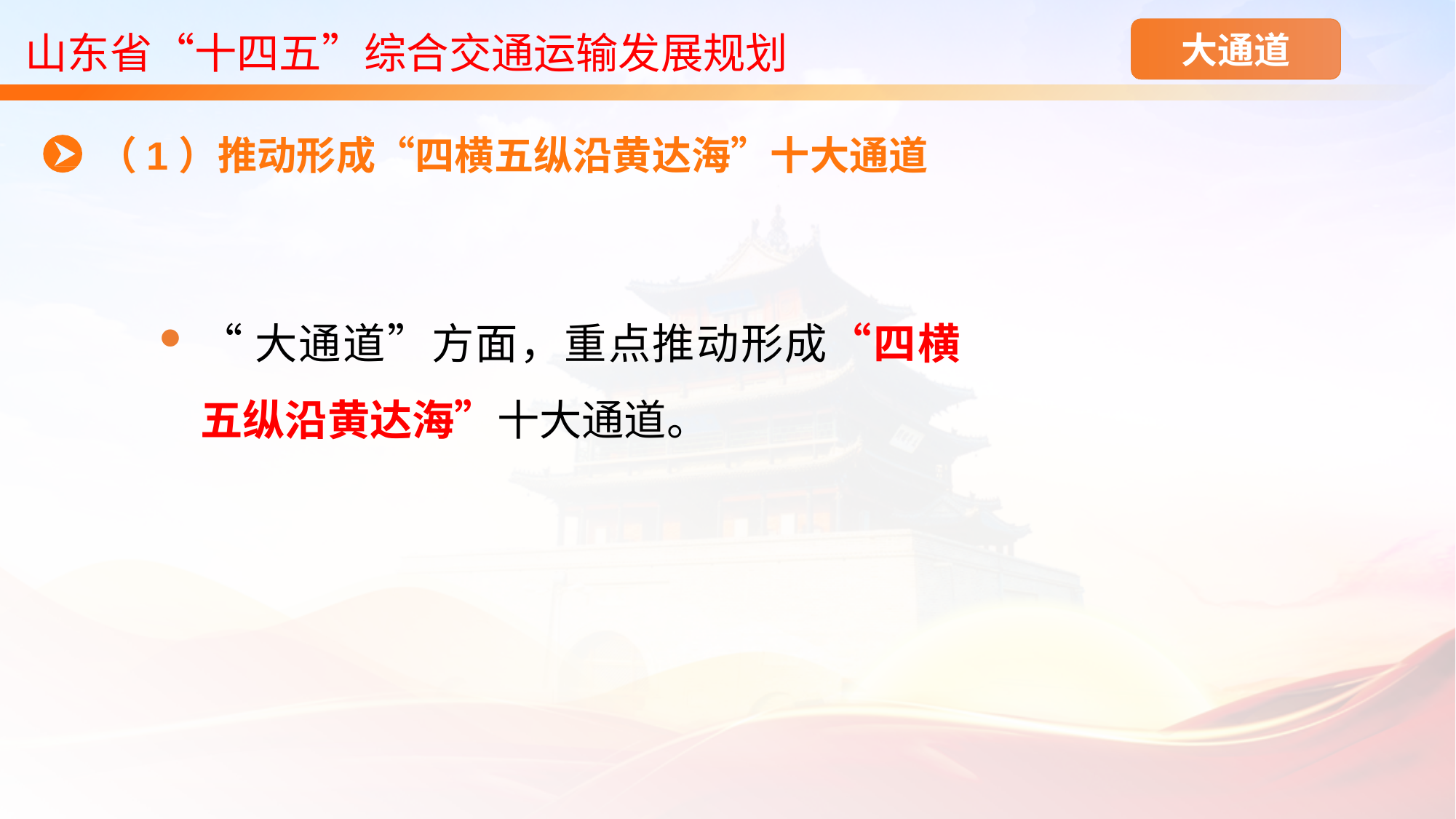

山东省“十四五”综合交通运输发展规划
大通道

（1）推动形成“四横五纵沿黄达海”十大通道

“大通道”方面，重点推动形成“四横五纵沿黄达海”十大通道。